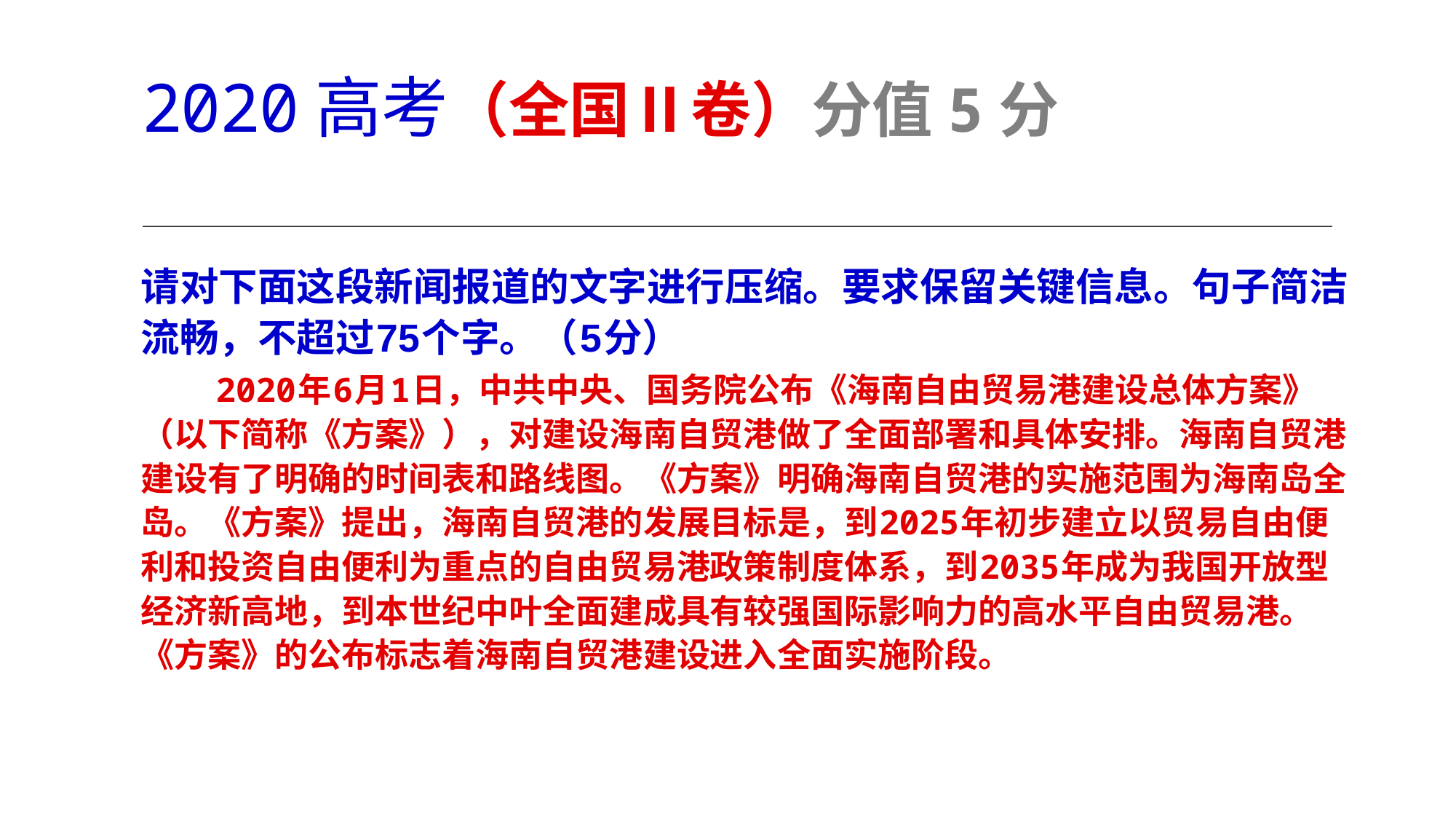

# 2020高考（全国Ⅱ卷）分值5分
请对下面这段新闻报道的文字进行压缩。要求保留关键信息。句子简洁流畅，不超过75个字。（5分）
    2020年6月1日，中共中央、国务院公布《海南自由贸易港建设总体方案》（以下简称《方案》），对建设海南自贸港做了全面部署和具体安排。海南自贸港建设有了明确的时间表和路线图。《方案》明确海南自贸港的实施范围为海南岛全岛。《方案》提出，海南自贸港的发展目标是，到2025年初步建立以贸易自由便利和投资自由便利为重点的自由贸易港政策制度体系，到2035年成为我国开放型经济新高地，到本世纪中叶全面建成具有较强国际影响力的高水平自由贸易港。《方案》的公布标志着海南自贸港建设进入全面实施阶段。